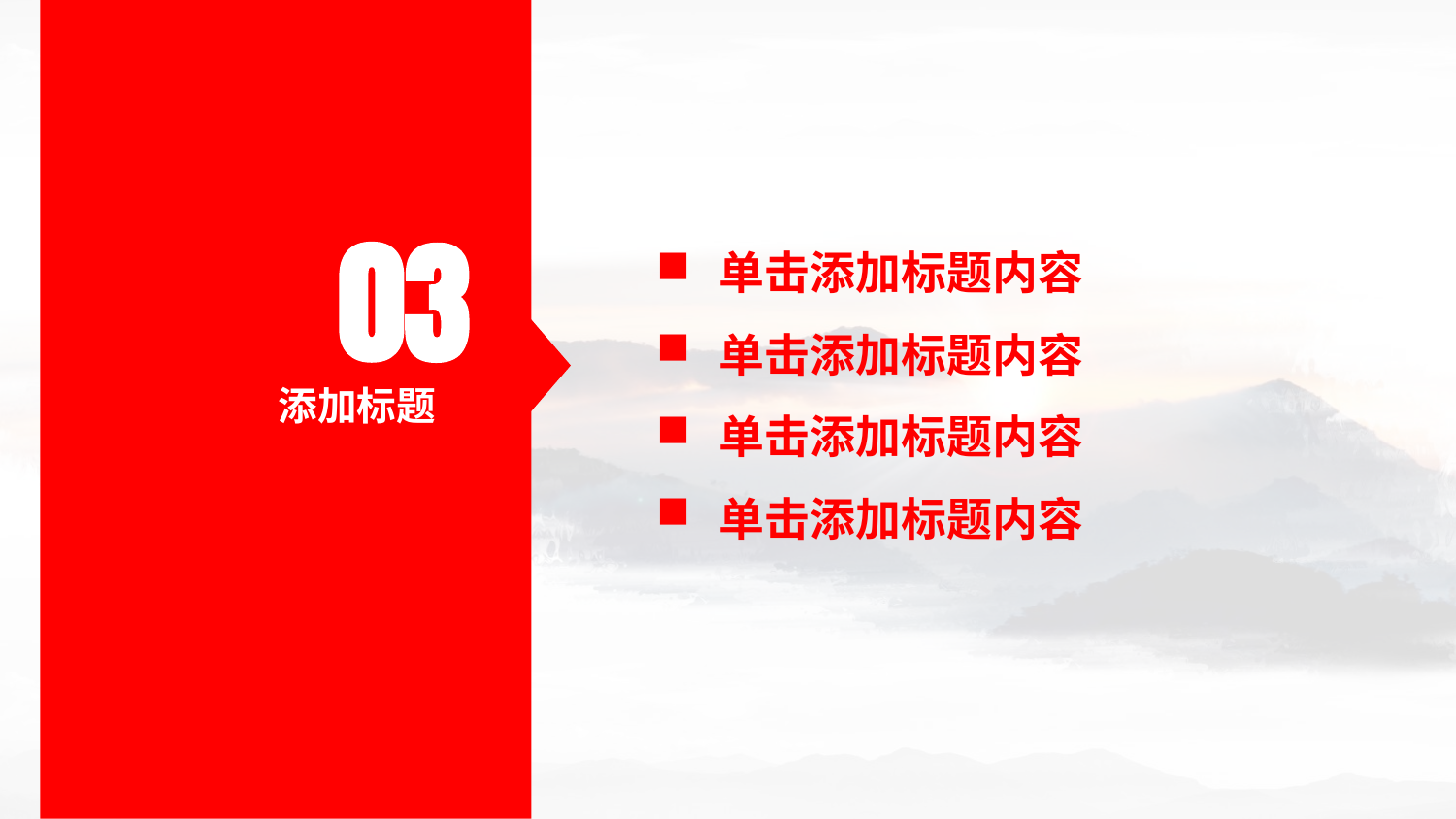

单击添加标题内容
 单击添加标题内容
 单击添加标题内容
 单击添加标题内容

03

添加标题